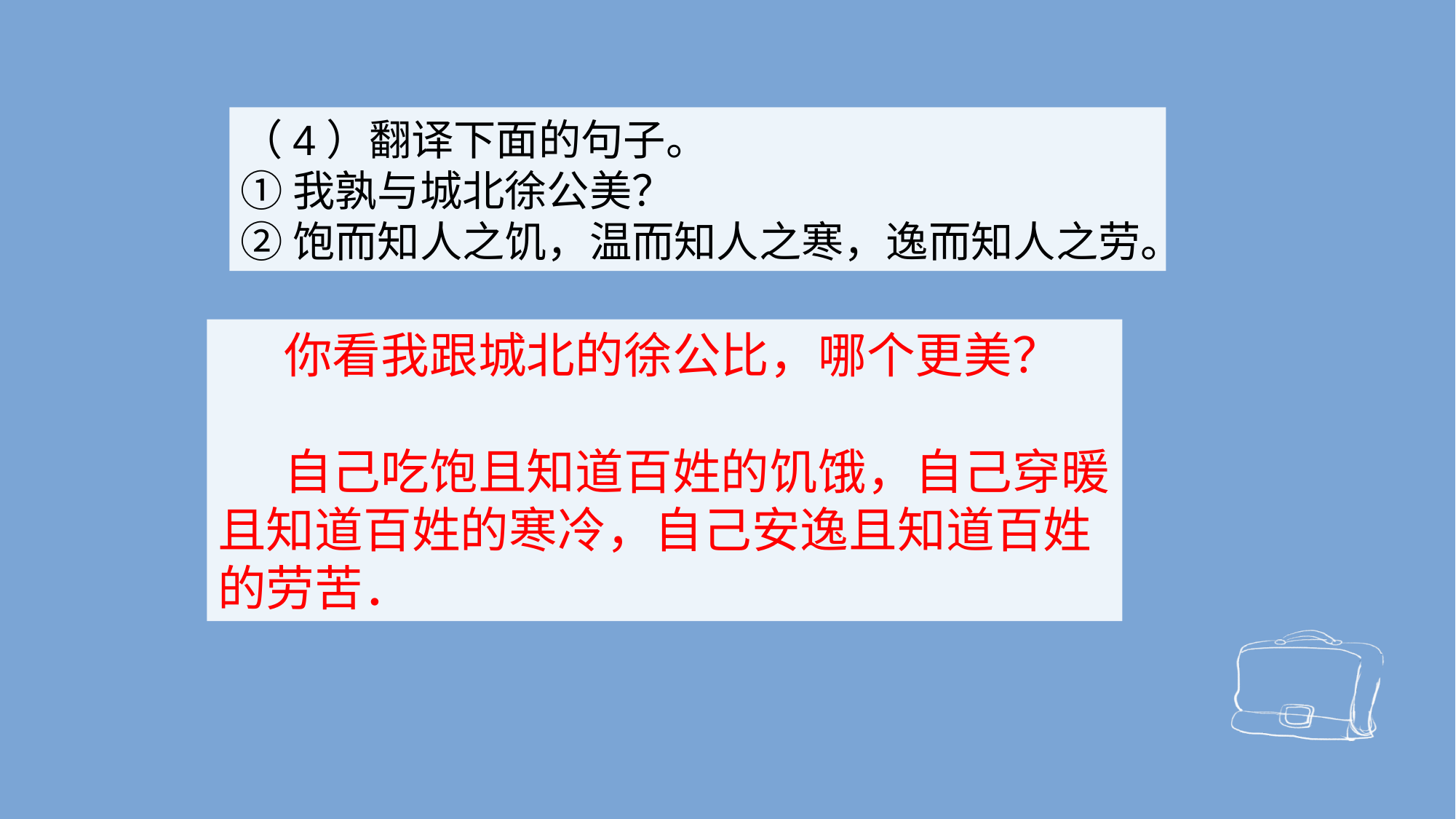

（4）翻译下面的句子。
①我孰与城北徐公美？
②饱而知人之饥，温而知人之寒，逸而知人之劳。
     你看我跟城北的徐公比，哪个更美？

     自己吃饱且知道百姓的饥饿，自己穿暖且知道百姓的寒冷，自己安逸且知道百姓的劳苦．